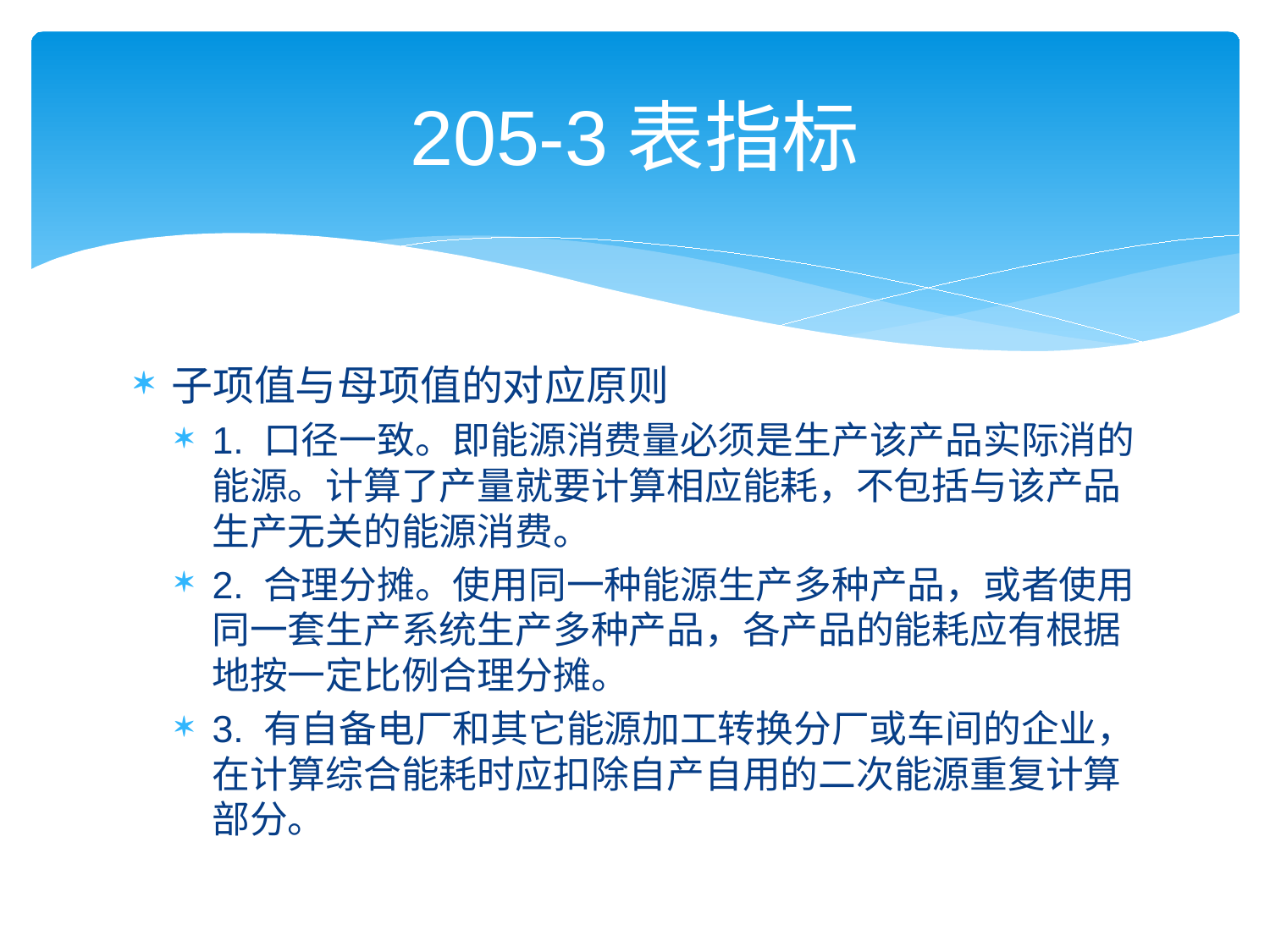

# 205-3表指标
子项值与母项值的对应原则
1. 口径一致。即能源消费量必须是生产该产品实际消的能源。计算了产量就要计算相应能耗，不包括与该产品生产无关的能源消费。
2. 合理分摊。使用同一种能源生产多种产品，或者使用同一套生产系统生产多种产品，各产品的能耗应有根据地按一定比例合理分摊。
3. 有自备电厂和其它能源加工转换分厂或车间的企业，在计算综合能耗时应扣除自产自用的二次能源重复计算部分。

22